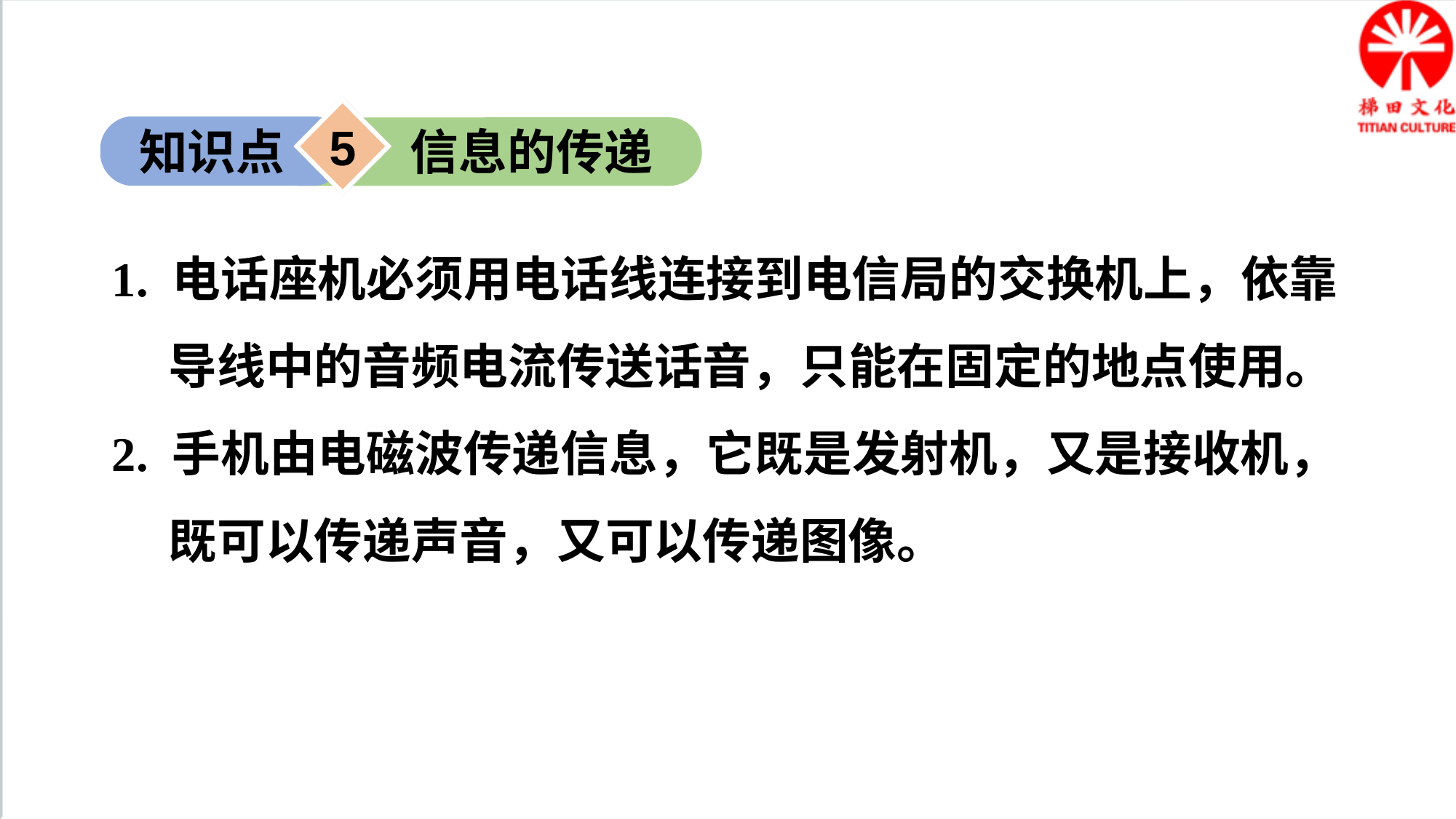

5
知识点
信息的传递

1. 电话座机必须用电话线连接到电信局的交换机上，依靠导线中的音频电流传送话音，只能在固定的地点使用。
2. 手机由电磁波传递信息，它既是发射机，又是接收机，既可以传递声音，又可以传递图像。